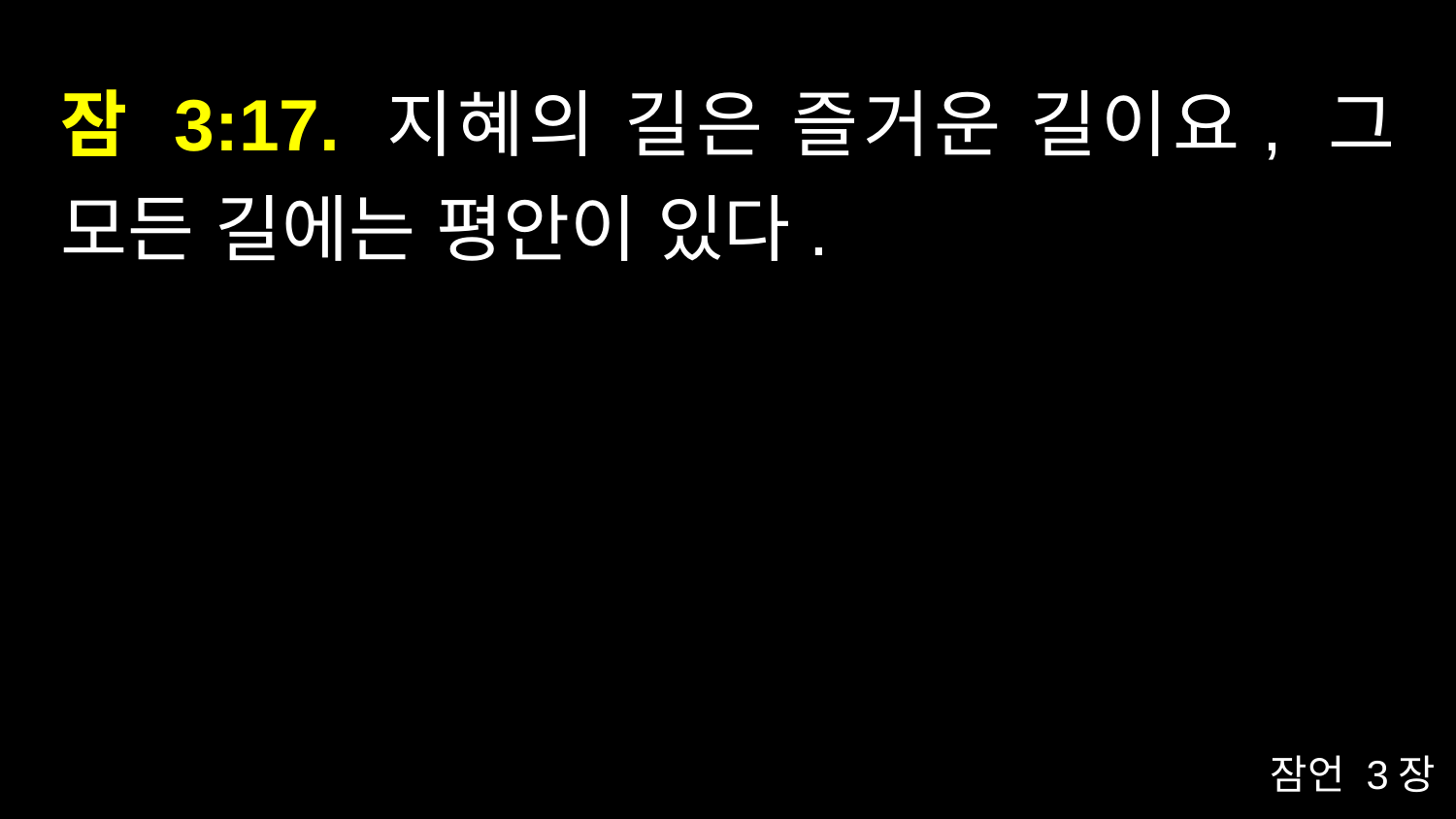

# 잠 3:17. 지혜의 길은 즐거운 길이요, 그 모든 길에는 평안이 있다.
잠언 3장